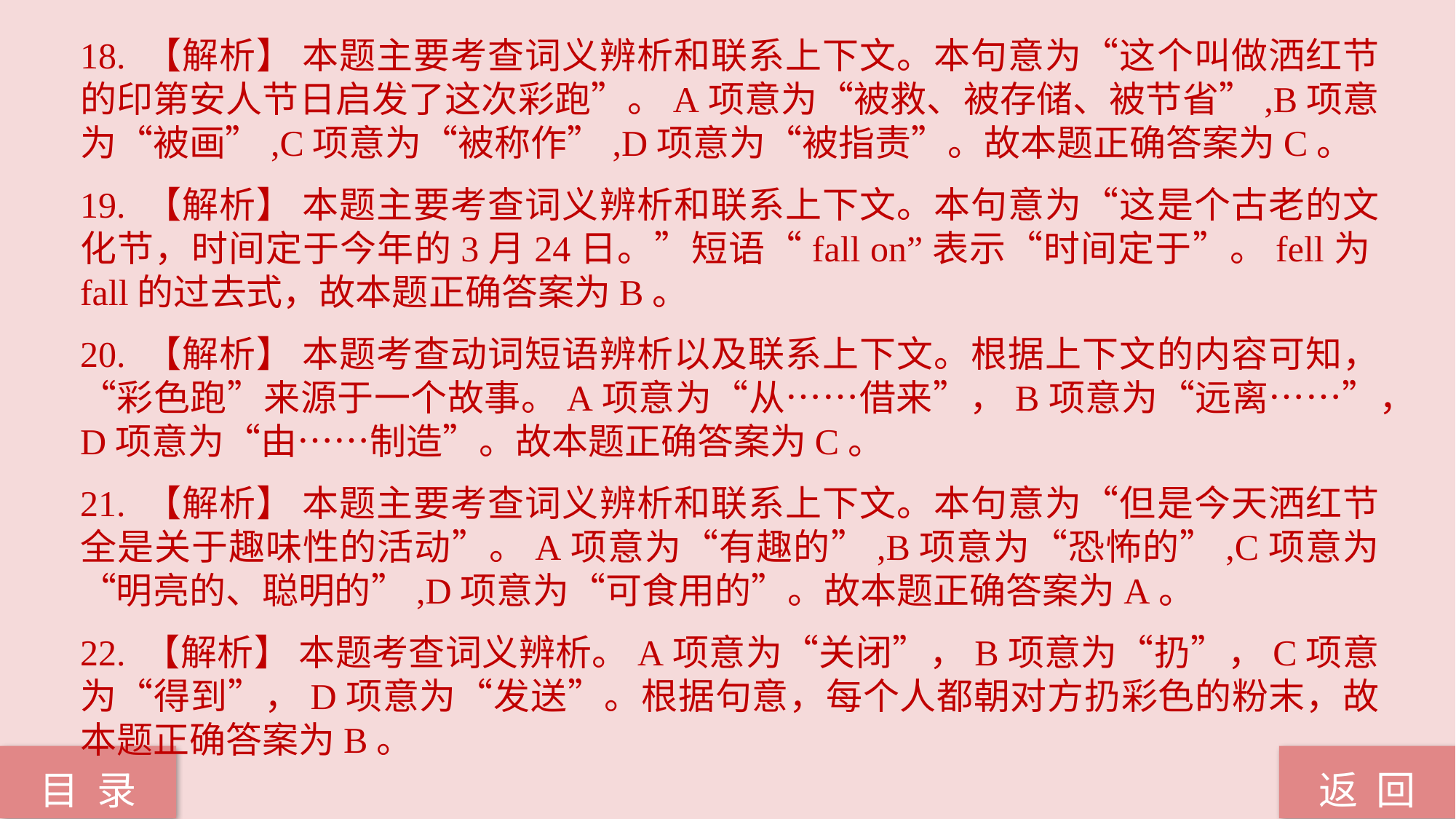

18. 【解析】 本题主要考查词义辨析和联系上下文。本句意为“这个叫做洒红节的印第安人节日启发了这次彩跑”。A项意为“被救、被存储、被节省”,B项意为“被画”,C项意为“被称作”,D项意为“被指责”。故本题正确答案为C。
19. 【解析】 本题主要考查词义辨析和联系上下文。本句意为“这是个古老的文化节，时间定于今年的3月24日。”短语“fall on”表示“时间定于”。fell为fall的过去式，故本题正确答案为B。
20. 【解析】 本题考查动词短语辨析以及联系上下文。根据上下文的内容可知，“彩色跑”来源于一个故事。A项意为“从……借来”，B项意为“远离……”，D项意为“由……制造”。故本题正确答案为C。
21. 【解析】 本题主要考查词义辨析和联系上下文。本句意为“但是今天洒红节全是关于趣味性的活动”。A项意为“有趣的”,B项意为“恐怖的”,C项意为“明亮的、聪明的”,D项意为“可食用的”。故本题正确答案为A。
22. 【解析】 本题考查词义辨析。A项意为“关闭”，B项意为“扔”，C项意为“得到”，D项意为“发送”。根据句意，每个人都朝对方扔彩色的粉末，故本题正确答案为B。
返  回